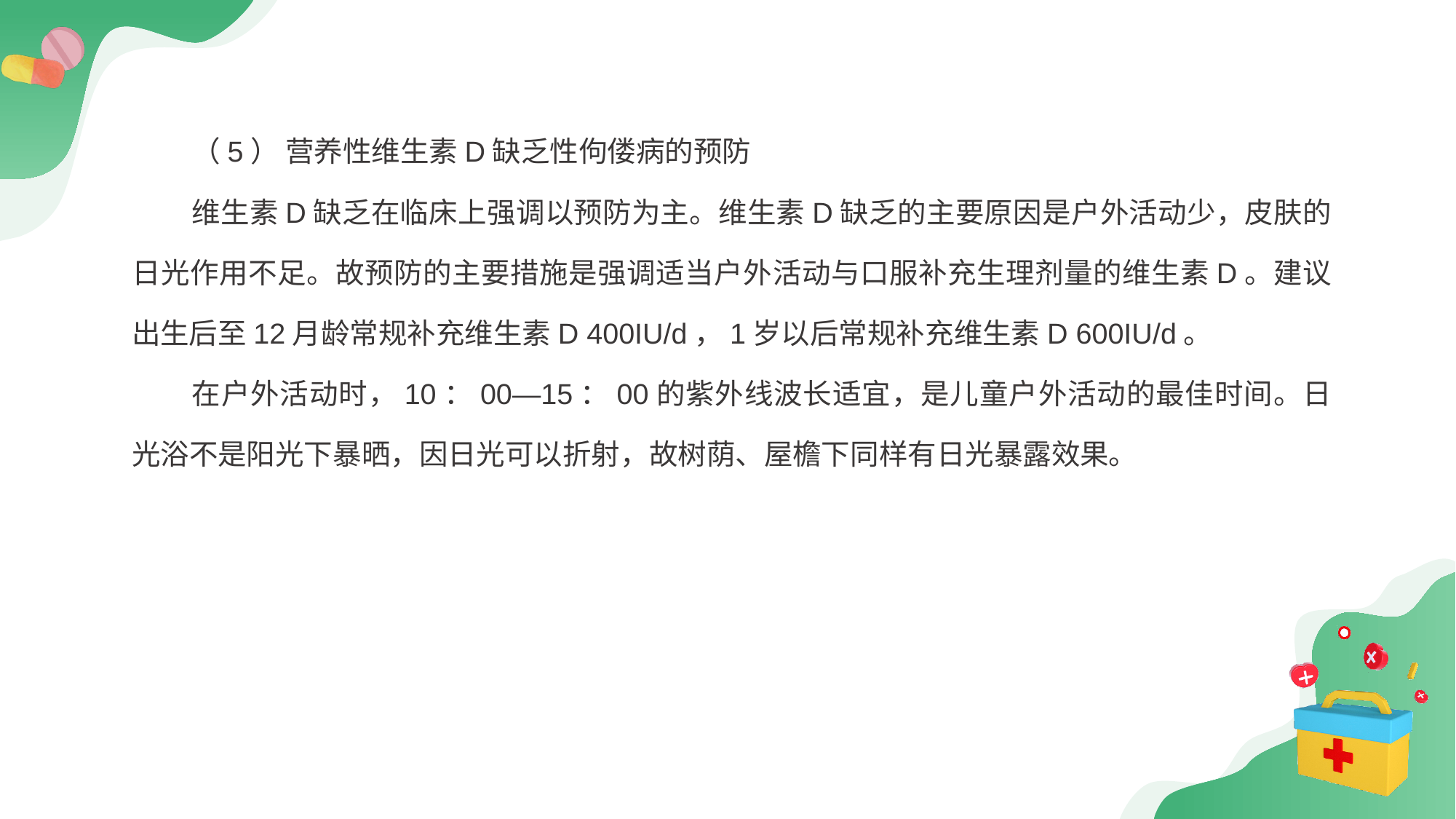

（5） 营养性维生素D缺乏性佝偻病的预防
维生素D缺乏在临床上强调以预防为主。维生素D缺乏的主要原因是户外活动少，皮肤的日光作用不足。故预防的主要措施是强调适当户外活动与口服补充生理剂量的维生素D。建议出生后至12月龄常规补充维生素D 400IU/d，1岁以后常规补充维生素D 600IU/d。
在户外活动时，10：00—15：00的紫外线波长适宜，是儿童户外活动的最佳时间。日光浴不是阳光下暴晒，因日光可以折射，故树荫、屋檐下同样有日光暴露效果。